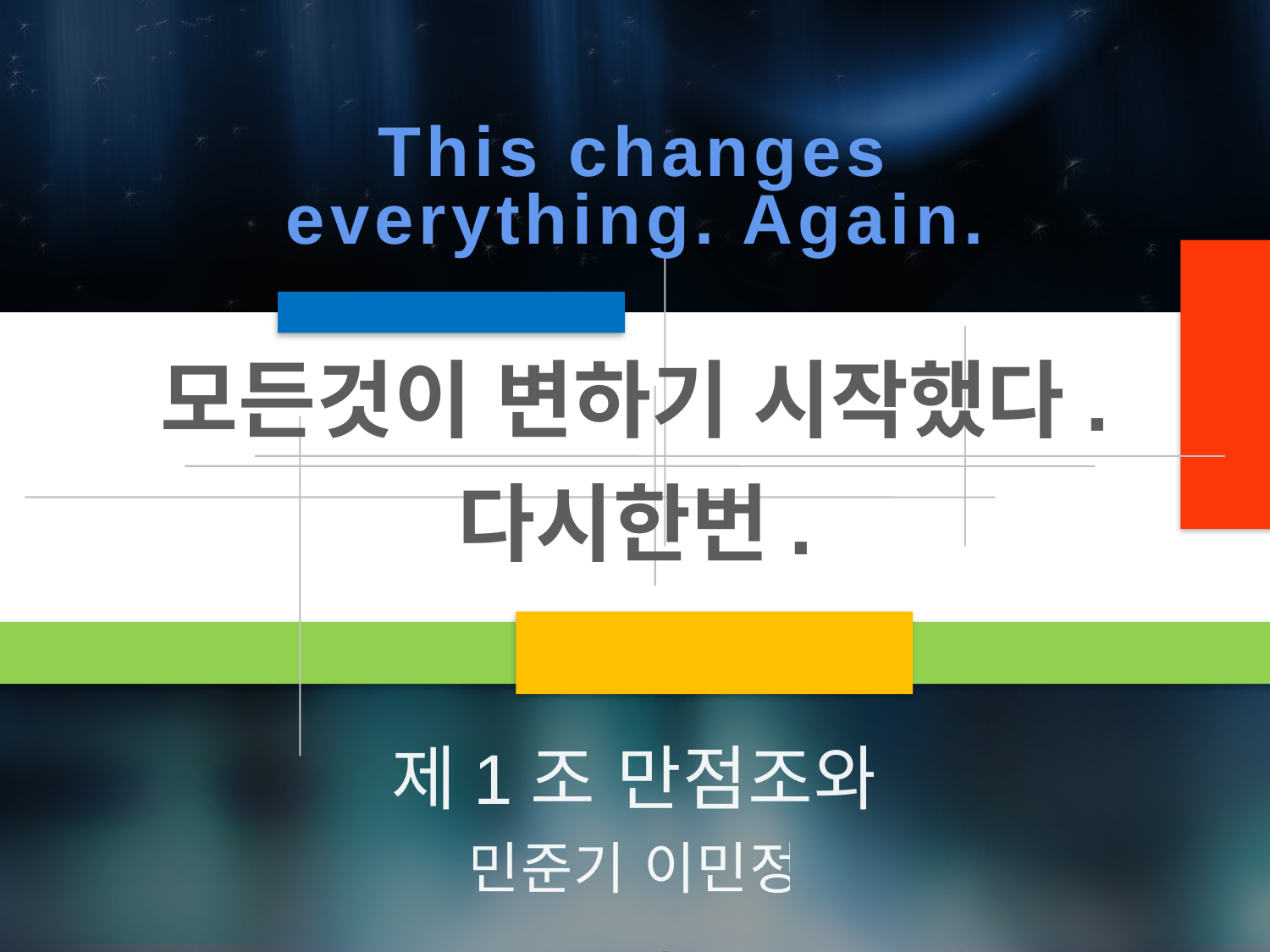

This changes everything. Again.

모든것이 변하기 시작했다.
다시한번.

제1조 만점조와
민준기 이민정